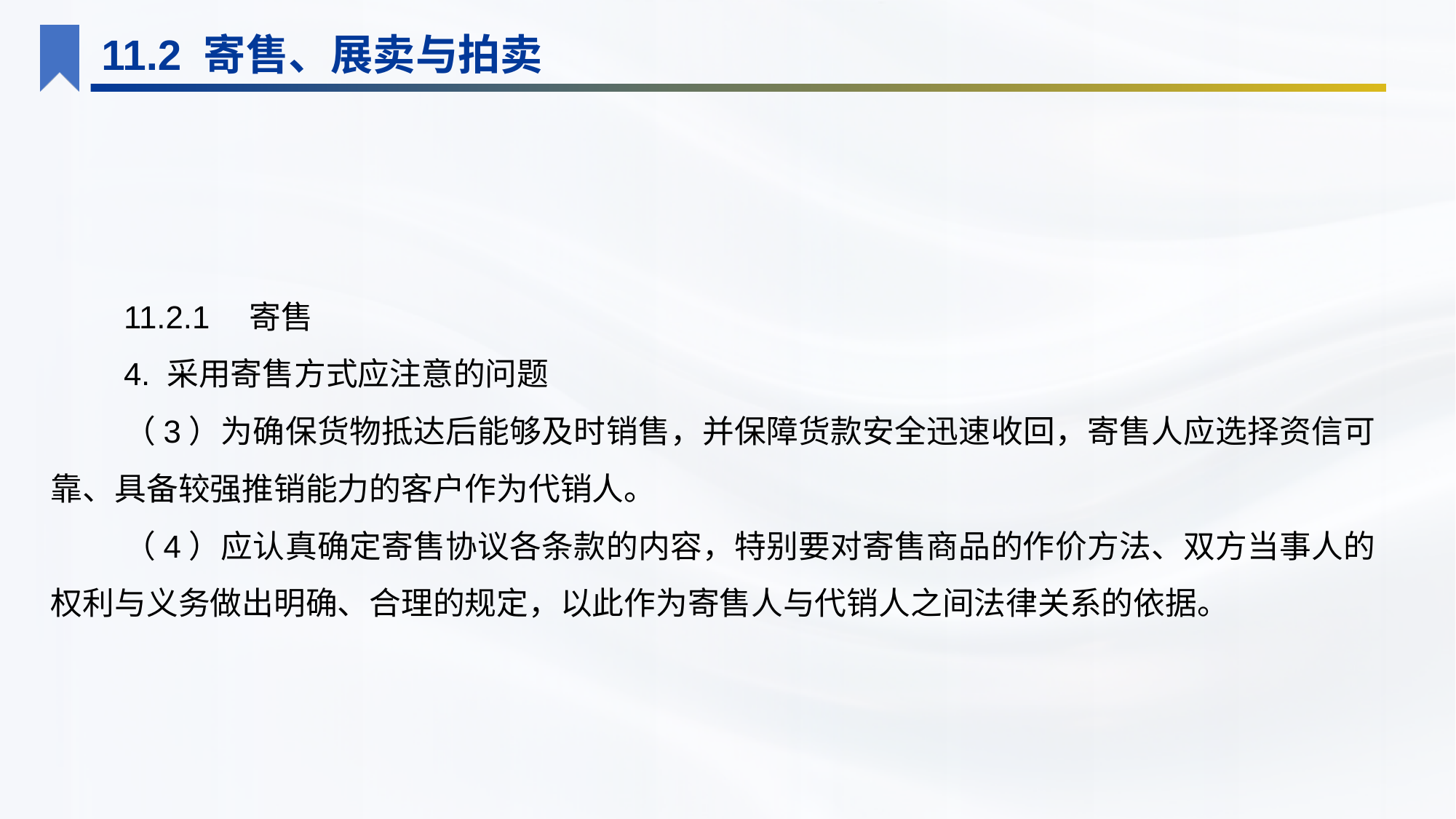

11.2 寄售、展卖与拍卖
11.2.1　寄售
4. 采用寄售方式应注意的问题
（3）为确保货物抵达后能够及时销售，并保障货款安全迅速收回，寄售人应选择资信可靠、具备较强推销能力的客户作为代销人。
（4）应认真确定寄售协议各条款的内容，特别要对寄售商品的作价方法、双方当事人的权利与义务做出明确、合理的规定，以此作为寄售人与代销人之间法律关系的依据。